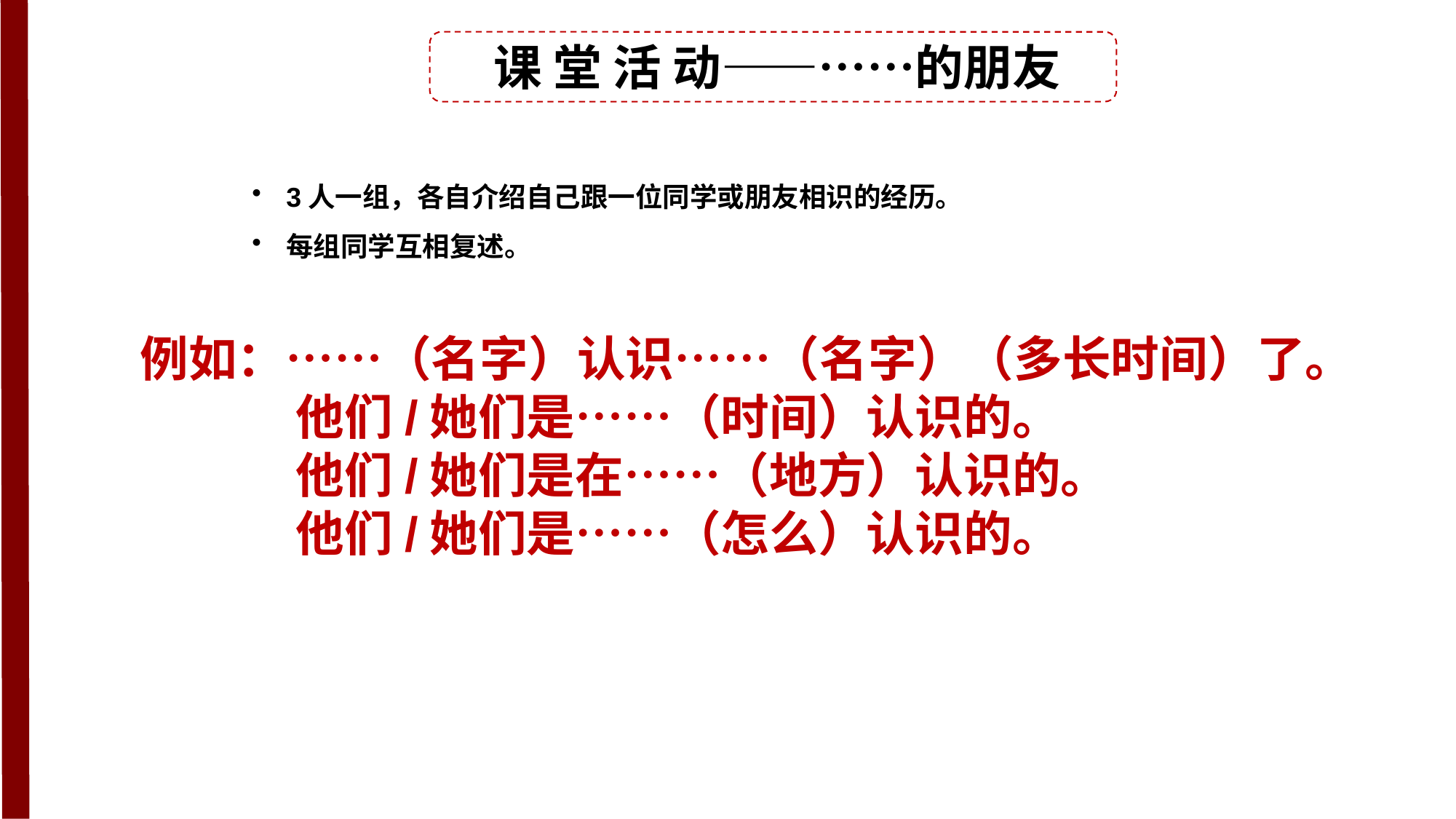

课 堂 活 动——……的朋友

3人一组，各自介绍自己跟一位同学或朋友相识的经历。
每组同学互相复述。
例如：……（名字）认识……（名字）（多长时间）了。
             他们/她们是……（时间）认识的。
             他们/她们是在……（地方）认识的。
             他们/她们是……（怎么）认识的。